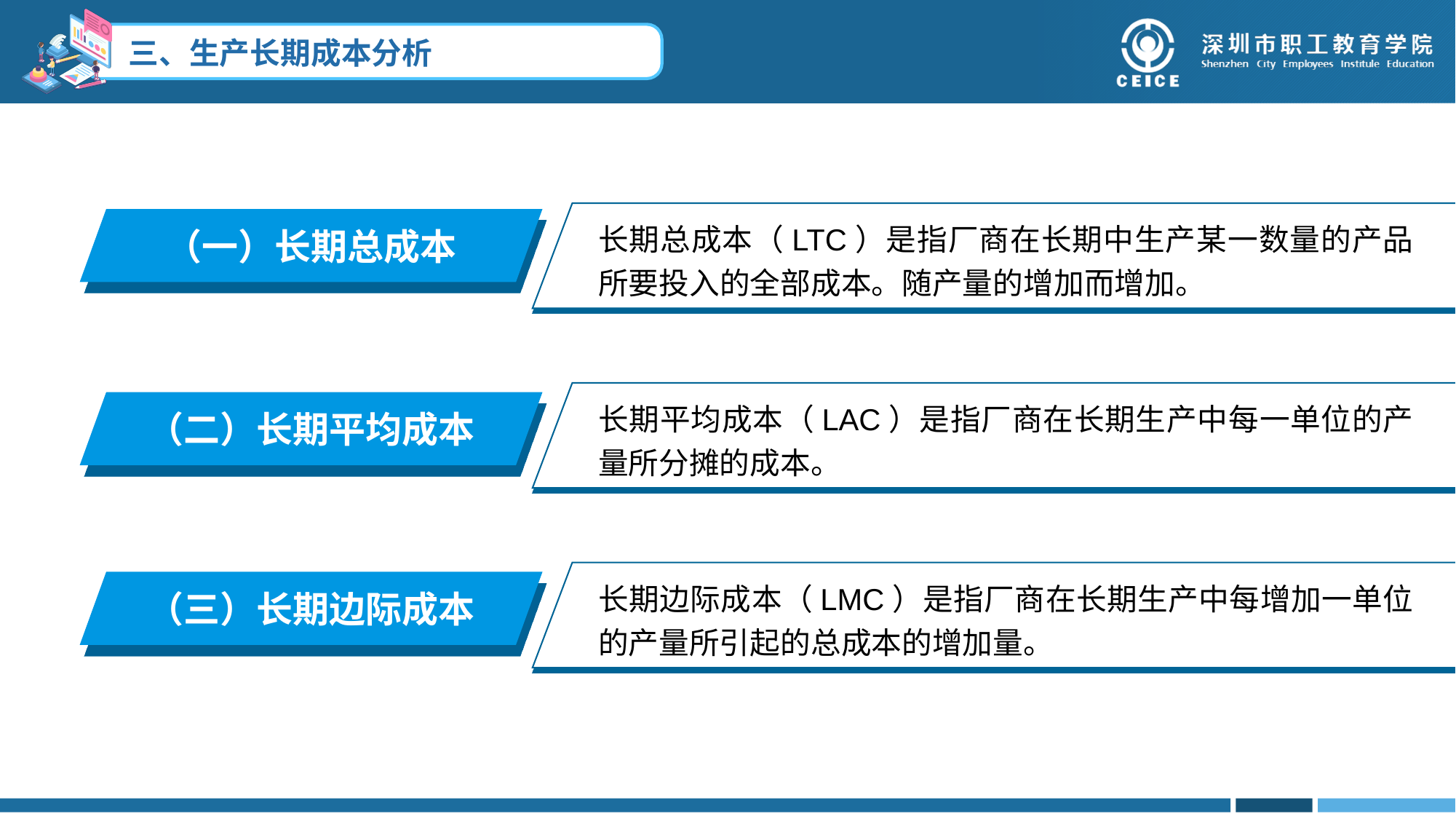

长期总成本（LTC）是指厂商在长期中生产某一数量的产品所要投入的全部成本。随产量的增加而增加。
（一）长期总成本

长期平均成本（LAC）是指厂商在长期生产中每一单位的产量所分摊的成本。
（二）长期平均成本

长期边际成本（LMC）是指厂商在长期生产中每增加一单位的产量所引起的总成本的增加量。
（三）长期边际成本